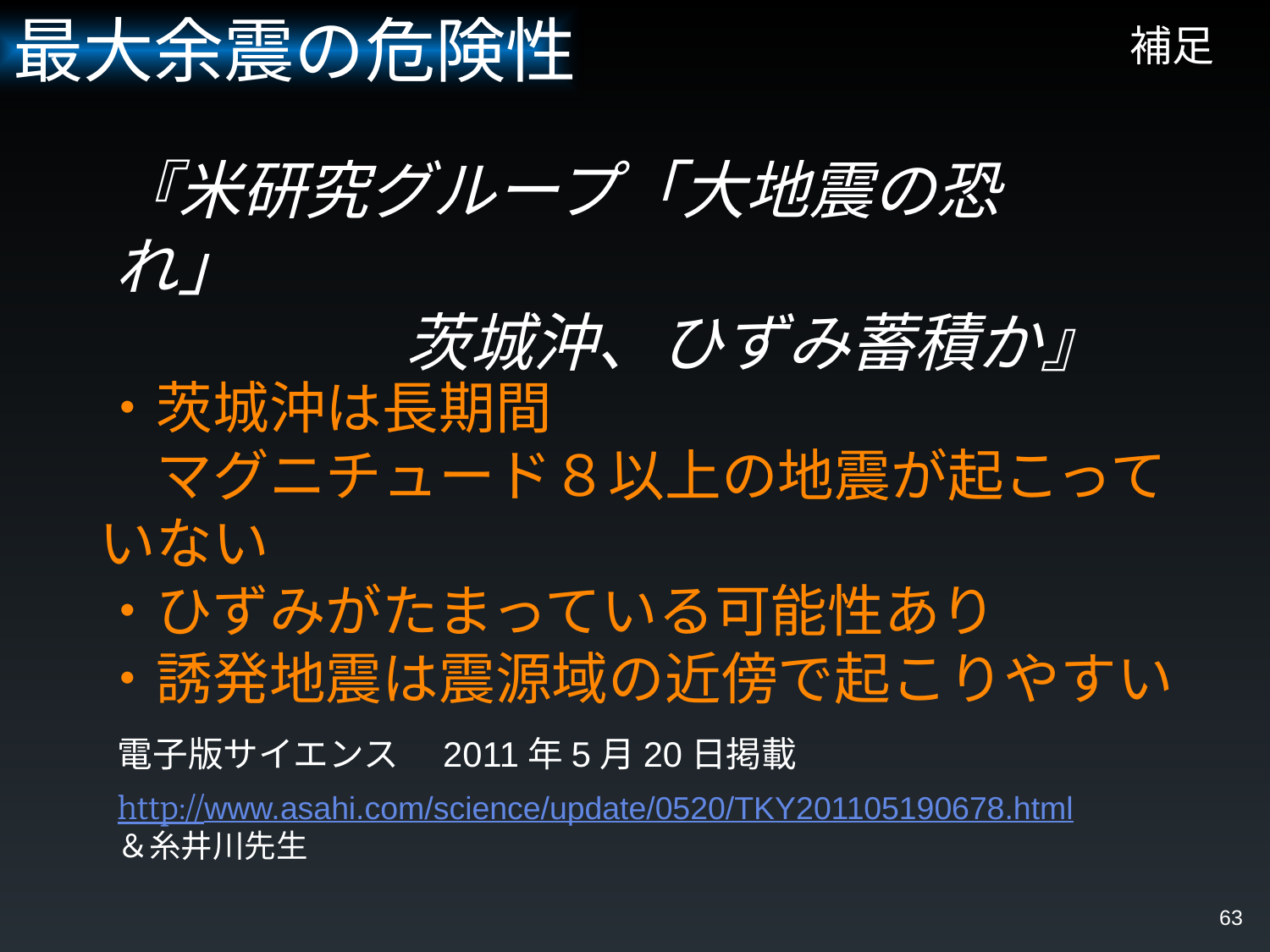

最大余震の危険性
# 補足
『米研究グループ「大地震の恐れ」
　茨城沖、ひずみ蓄積か』
・茨城沖は長期間
　マグニチュード８以上の地震が起こっていない
・ひずみがたまっている可能性あり
・誘発地震は震源域の近傍で起こりやすい
電子版サイエンス　2011年5月20日掲載
http://www.asahi.com/science/update/0520/TKY201105190678.html
＆糸井川先生
63